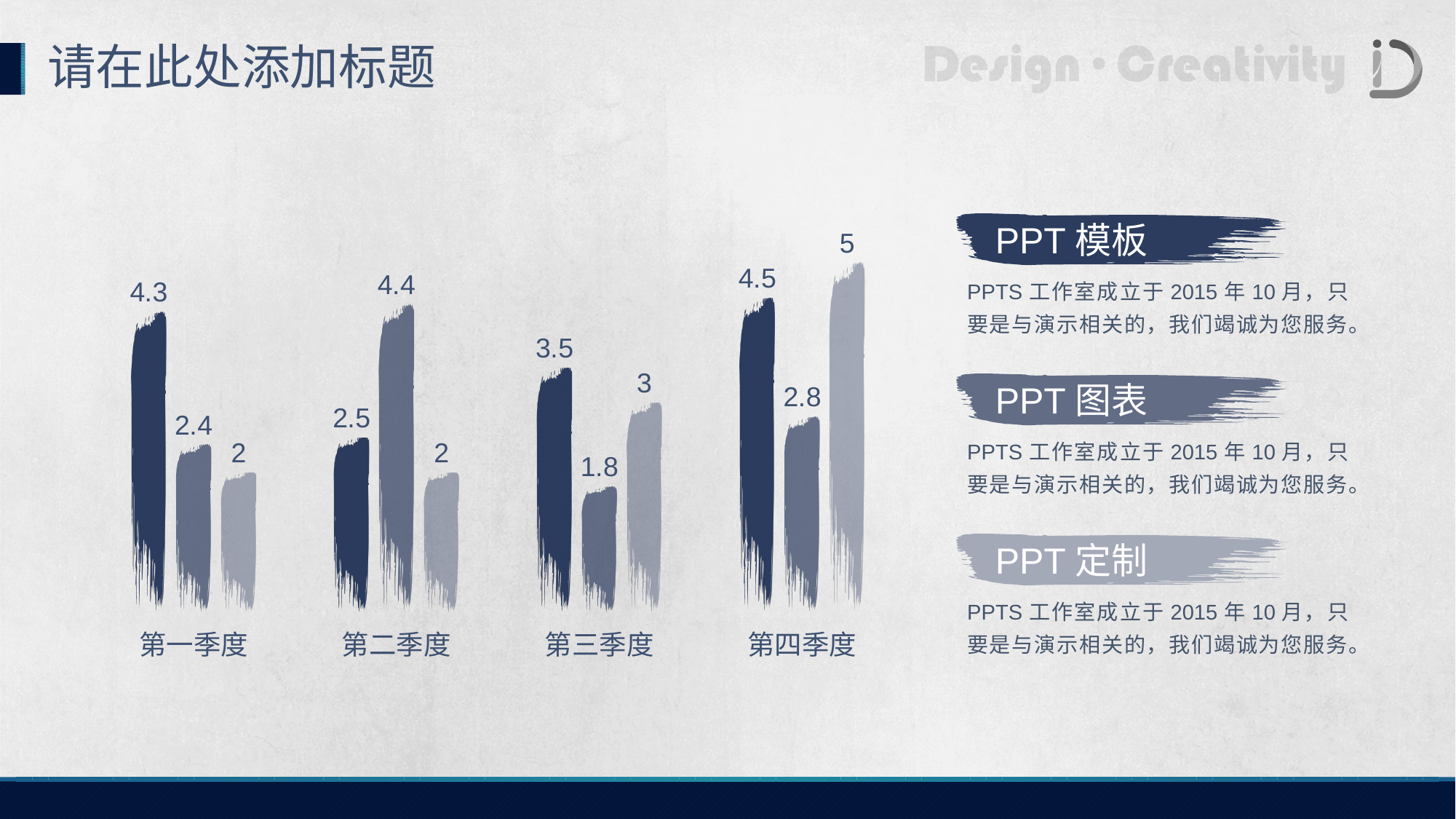

请在此处添加标题

### Chart

| Category | 系列 1 | 系列 2 | 系列 3 |
|---|---|---|---|
| 第一季度 | 4.3 | 2.4 | 2.0 |
| 第二季度 | 2.5 | 4.4 | 2.0 |
| 第三季度 | 3.5 | 1.8 | 3.0 |
| 第四季度 | 4.5 | 2.8 | 5.0 |
PPT模板

PPTS工作室成立于2015年10月，只要是与演示相关的，我们竭诚为您服务。
PPT图表

PPTS工作室成立于2015年10月，只要是与演示相关的，我们竭诚为您服务。
PPT定制

PPTS工作室成立于2015年10月，只要是与演示相关的，我们竭诚为您服务。